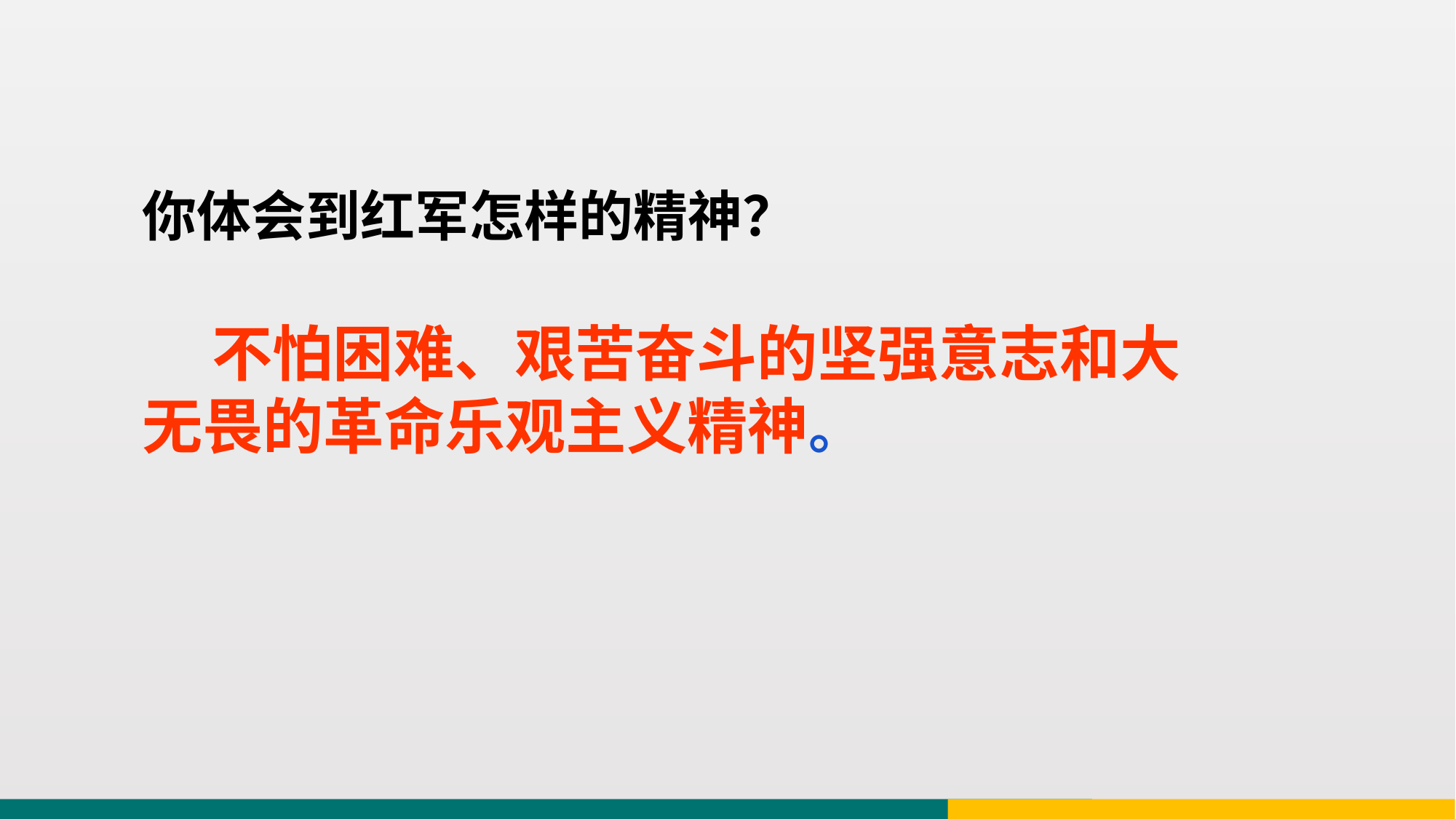

你体会到红军怎样的精神？
    不怕困难、艰苦奋斗的坚强意志和大无畏的革命乐观主义精神。